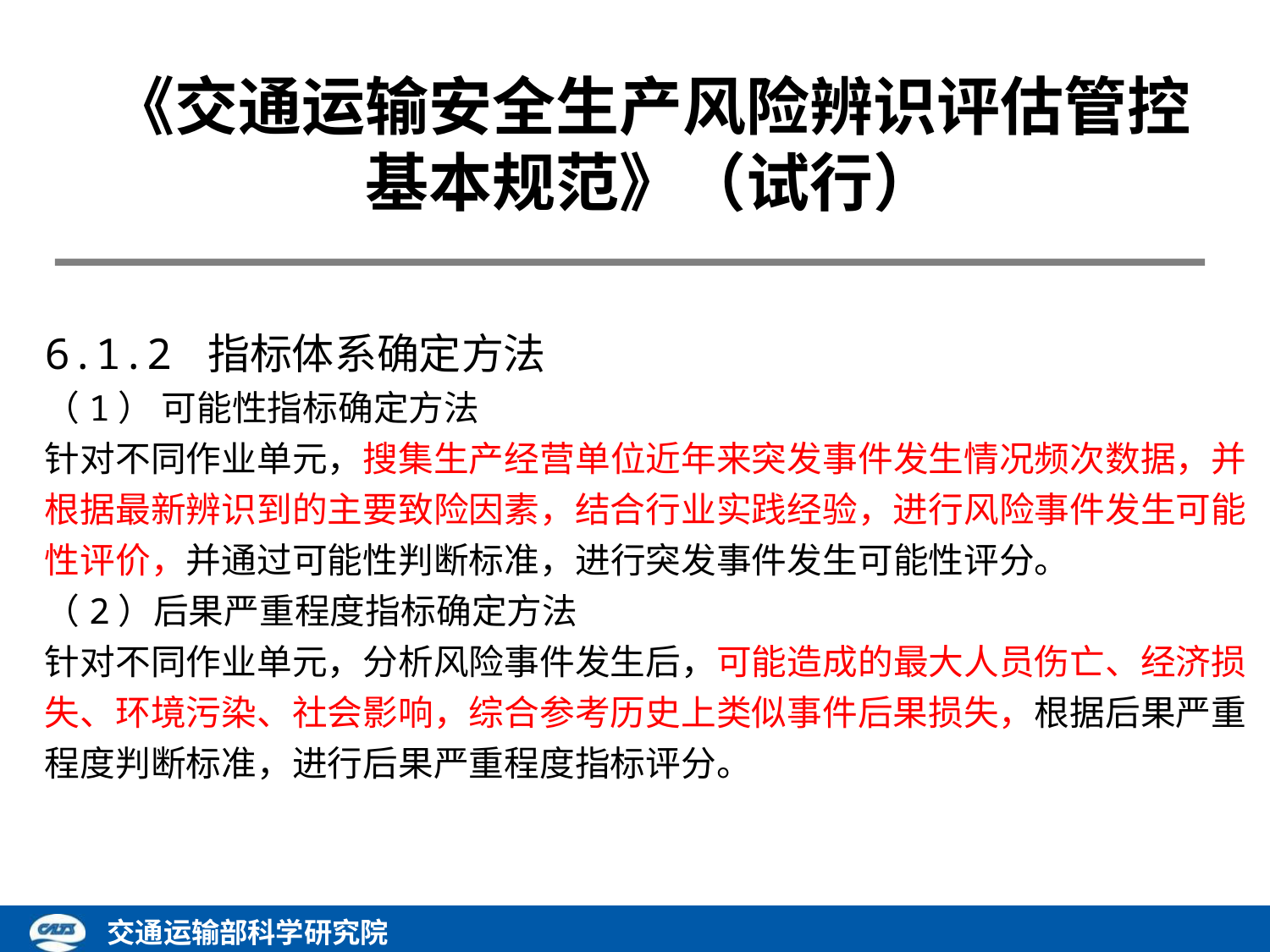

《交通运输安全生产风险辨识评估管控基本规范》（试行）

6.1.2 指标体系确定方法
（1） 可能性指标确定方法
针对不同作业单元，搜集生产经营单位近年来突发事件发生情况频次数据，并根据最新辨识到的主要致险因素，结合行业实践经验，进行风险事件发生可能性评价，并通过可能性判断标准，进行突发事件发生可能性评分。
（2）后果严重程度指标确定方法
针对不同作业单元，分析风险事件发生后，可能造成的最大人员伤亡、经济损失、环境污染、社会影响，综合参考历史上类似事件后果损失，根据后果严重程度判断标准，进行后果严重程度指标评分。